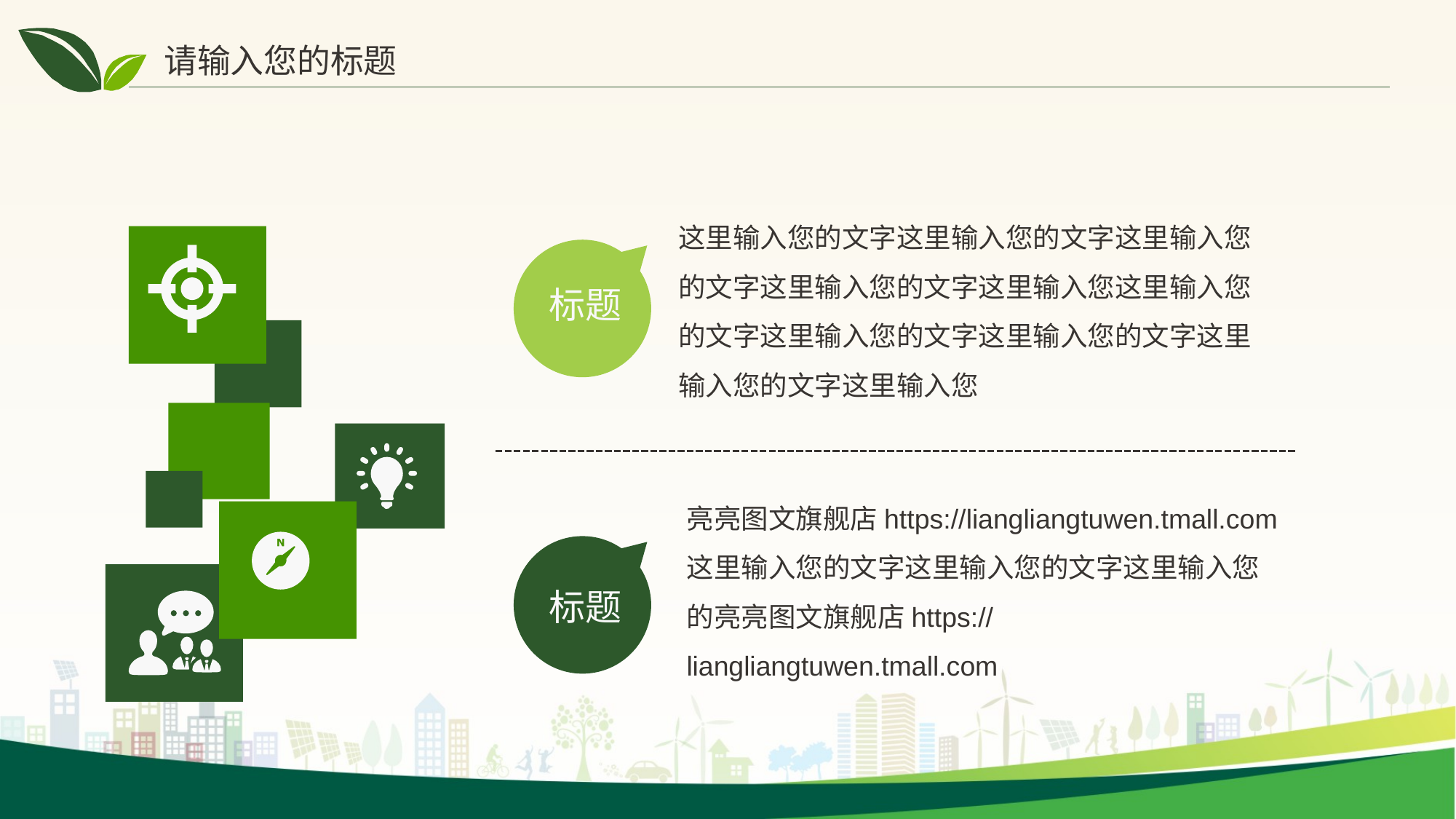

请输入您的标题
这里输入您的文字这里输入您的文字这里输入您的文字这里输入您的文字这里输入您这里输入您的文字这里输入您的文字这里输入您的文字这里输入您的文字这里输入您

标题

亮亮图文旗舰店https://liangliangtuwen.tmall.com
这里输入您的文字这里输入您的文字这里输入您的亮亮图文旗舰店https://liangliangtuwen.tmall.com

标题